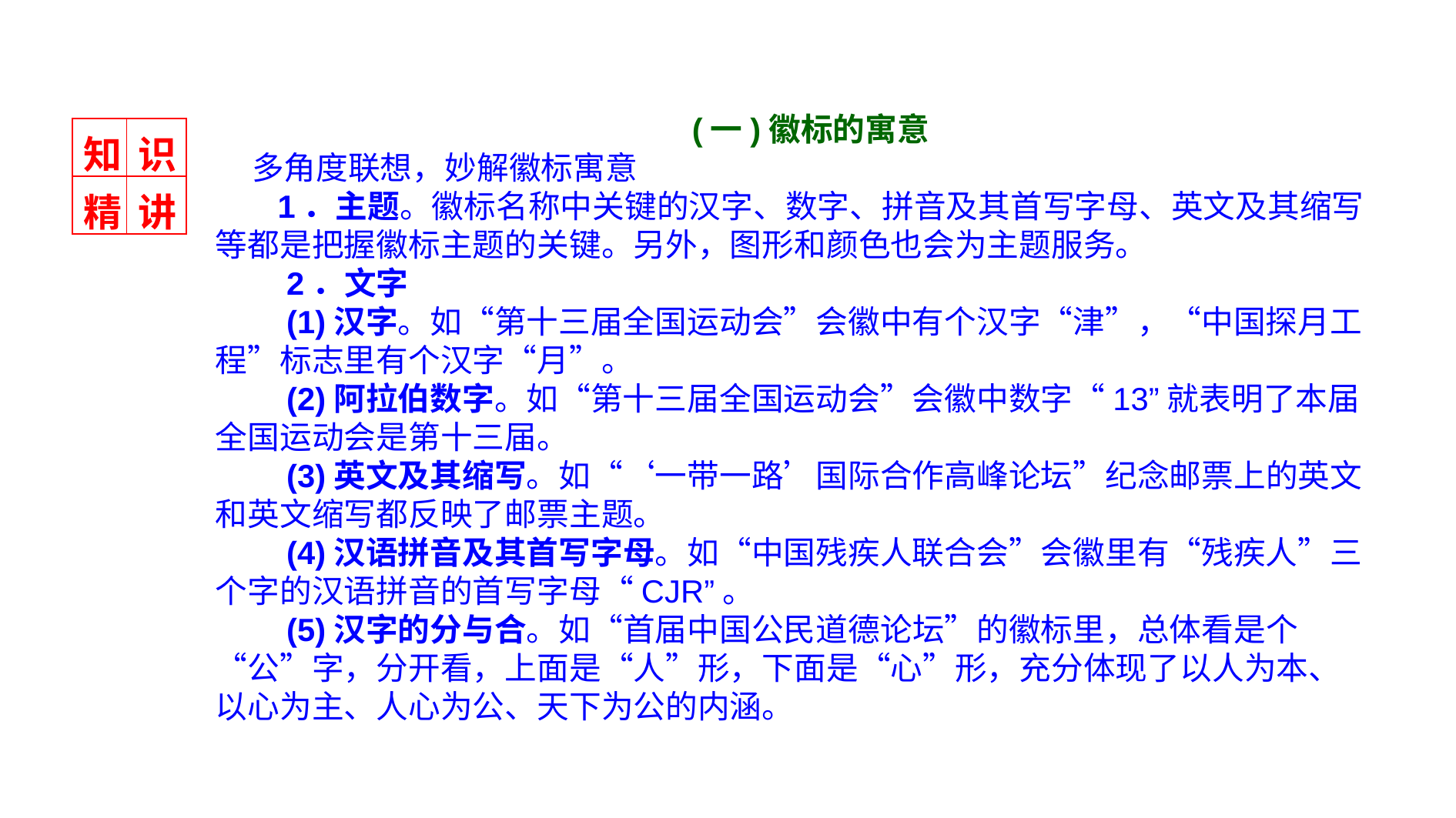

(一)徽标的寓意
    多角度联想，妙解徽标寓意
       1．主题。徽标名称中关键的汉字、数字、拼音及其首写字母、英文及其缩写等都是把握徽标主题的关键。另外，图形和颜色也会为主题服务。
        2．文字
        (1)汉字。如“第十三届全国运动会”会徽中有个汉字“津”，“中国探月工程”标志里有个汉字“月”。
        (2)阿拉伯数字。如“第十三届全国运动会”会徽中数字“13”就表明了本届全国运动会是第十三届。
        (3)英文及其缩写。如“‘一带一路’国际合作高峰论坛”纪念邮票上的英文和英文缩写都反映了邮票主题。
        (4)汉语拼音及其首写字母。如“中国残疾人联合会”会徽里有“残疾人”三个字的汉语拼音的首写字母“CJR”。
        (5)汉字的分与合。如“首届中国公民道德论坛”的徽标里，总体看是个“公”字，分开看，上面是“人”形，下面是“心”形，充分体现了以人为本、以心为主、人心为公、天下为公的内涵。
| 知 | 识 |
| --- | --- |
| 精 | 讲 |